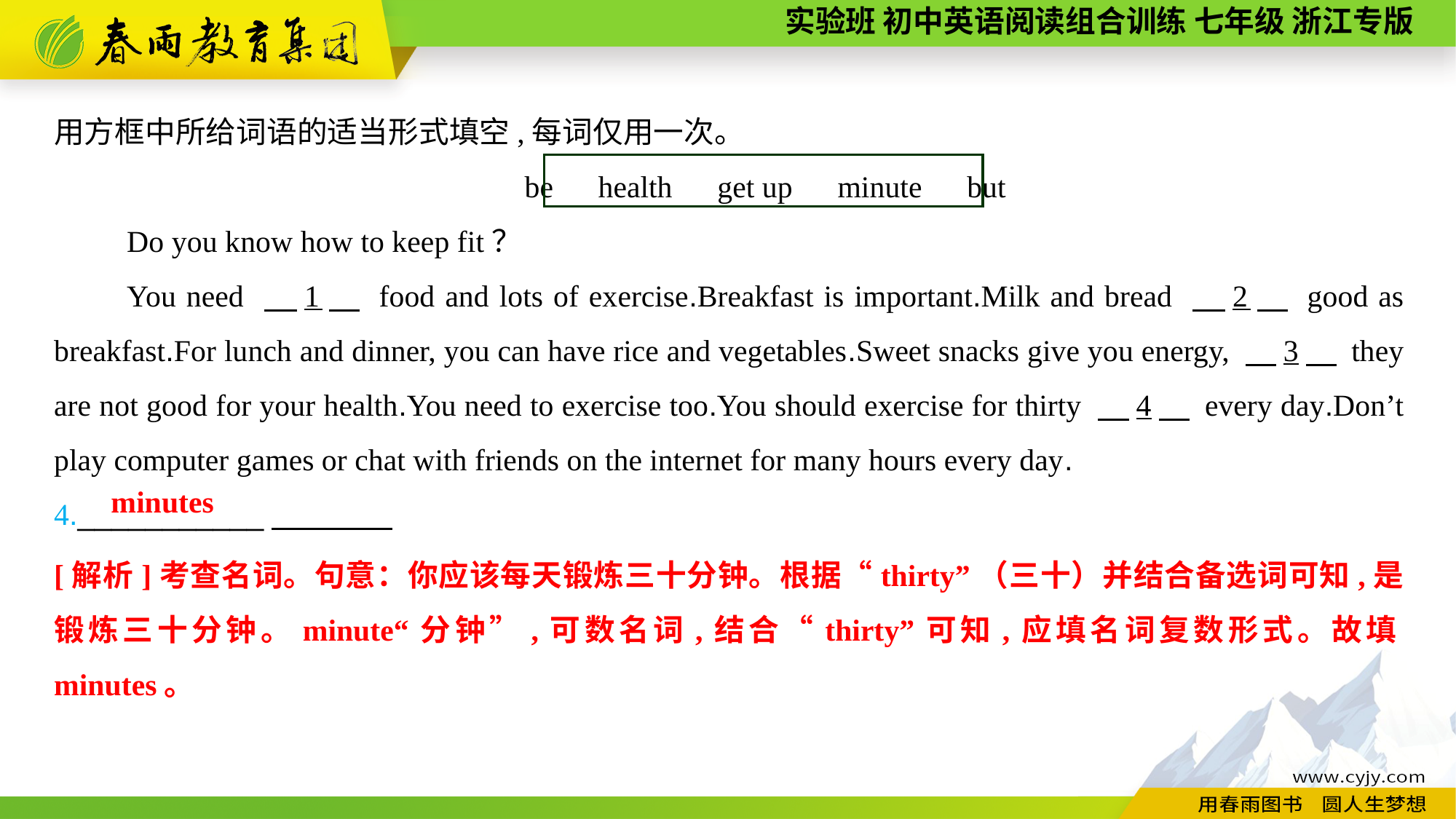

用方框中所给词语的适当形式填空,每词仅用一次。
be　health　get up　minute　but
Do you know how to keep fit？
You need 　1　 food and lots of exercise.Breakfast is important.Milk and bread 　2　 good as breakfast.For lunch and dinner, you can have rice and vegetables.Sweet snacks give you energy, 　3　 they are not good for your health.You need to exercise too.You should exercise for thirty 　4　 every day.Don’t play computer games or chat with friends on the internet for many hours every day.
4.___________

minutes
[解析]考查名词。句意：你应该每天锻炼三十分钟。根据“thirty”（三十）并结合备选词可知,是锻炼三十分钟。minute“分钟”,可数名词,结合“thirty”可知,应填名词复数形式。故填minutes。